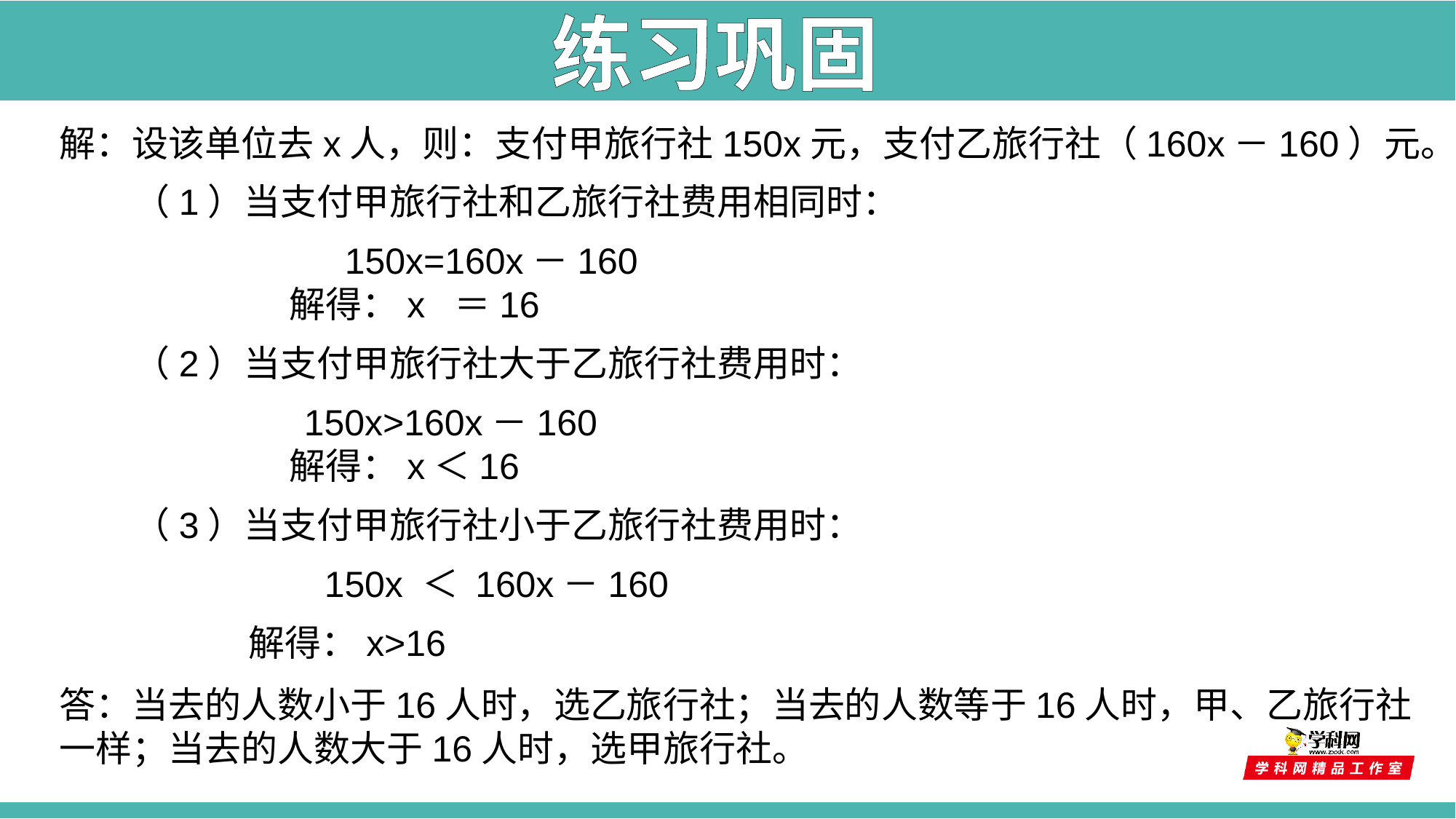

练习巩固

解：设该单位去x人，则：支付甲旅行社150x元，支付乙旅行社（160x－160）元。
        （1）当支付甲旅行社和乙旅行社费用相同时：
                            150x=160x－160
                   解得：x  ＝16
        （2）当支付甲旅行社大于乙旅行社费用时：
                        150x>160x－160
                   解得：x＜16
        （3）当支付甲旅行社小于乙旅行社费用时：
                          150x ＜ 160x－160
                      解得：x>16
答：当去的人数小于16人时，选乙旅行社；当去的人数等于16人时，甲、乙旅行社一样；当去的人数大于16人时，选甲旅行社。